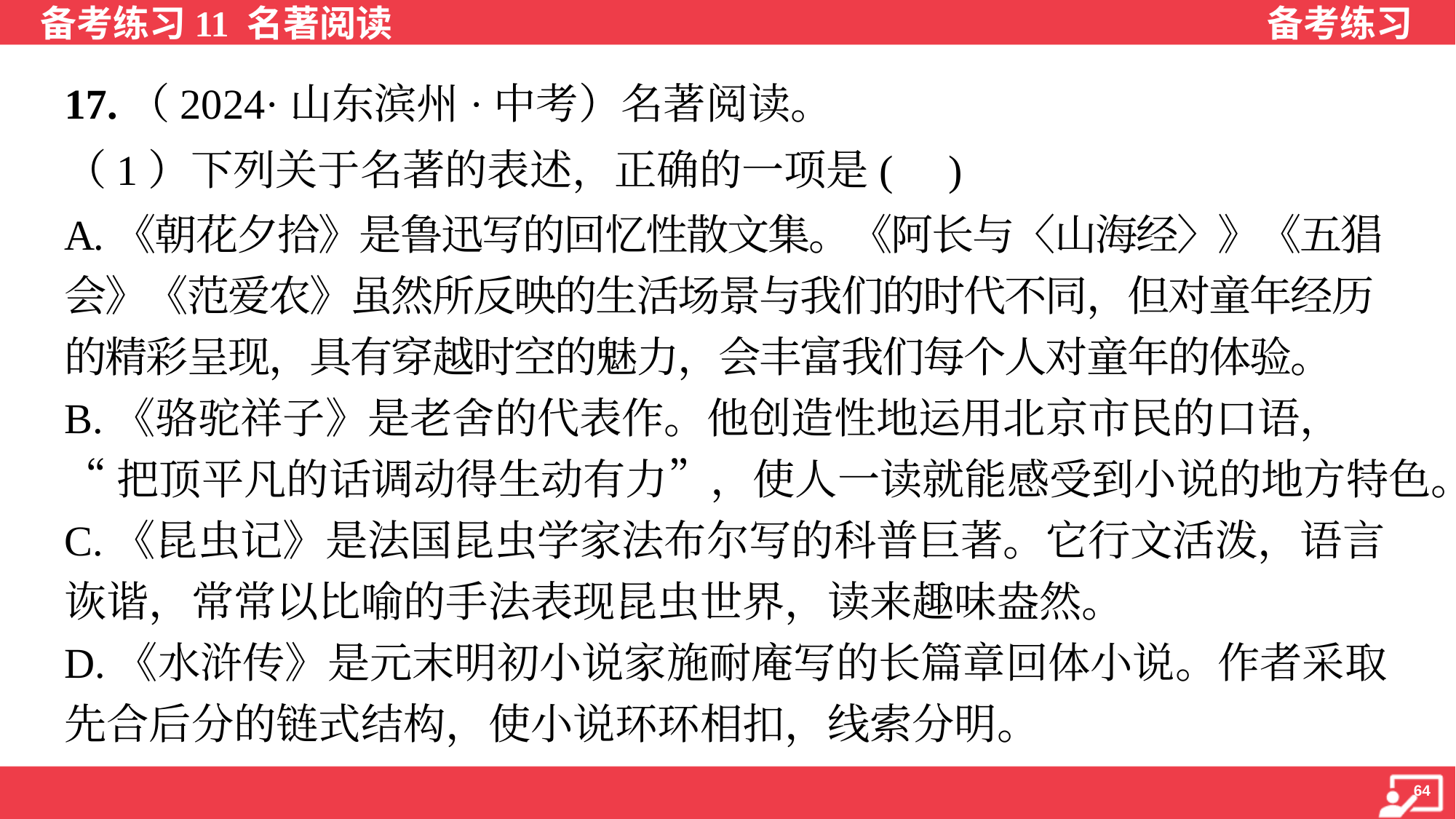

17.（2024·山东滨州·中考）名著阅读。
（1）下列关于名著的表述，正确的一项是(     )
A.《朝花夕拾》是鲁迅写的回忆性散文集。《阿长与〈山海经〉》《五猖
会》《范爱农》虽然所反映的生活场景与我们的时代不同，但对童年经历
的精彩呈现，具有穿越时空的魅力，会丰富我们每个人对童年的体验。
B.《骆驼祥子》是老舍的代表作。他创造性地运用北京市民的口语，
“把顶平凡的话调动得生动有力”，使人一读就能感受到小说的地方特色。
C.《昆虫记》是法国昆虫学家法布尔写的科普巨著。它行文活泼，语言
诙谐，常常以比喻的手法表现昆虫世界，读来趣味盎然。
D.《水浒传》是元末明初小说家施耐庵写的长篇章回体小说。作者采取
先合后分的链式结构，使小说环环相扣，线索分明。